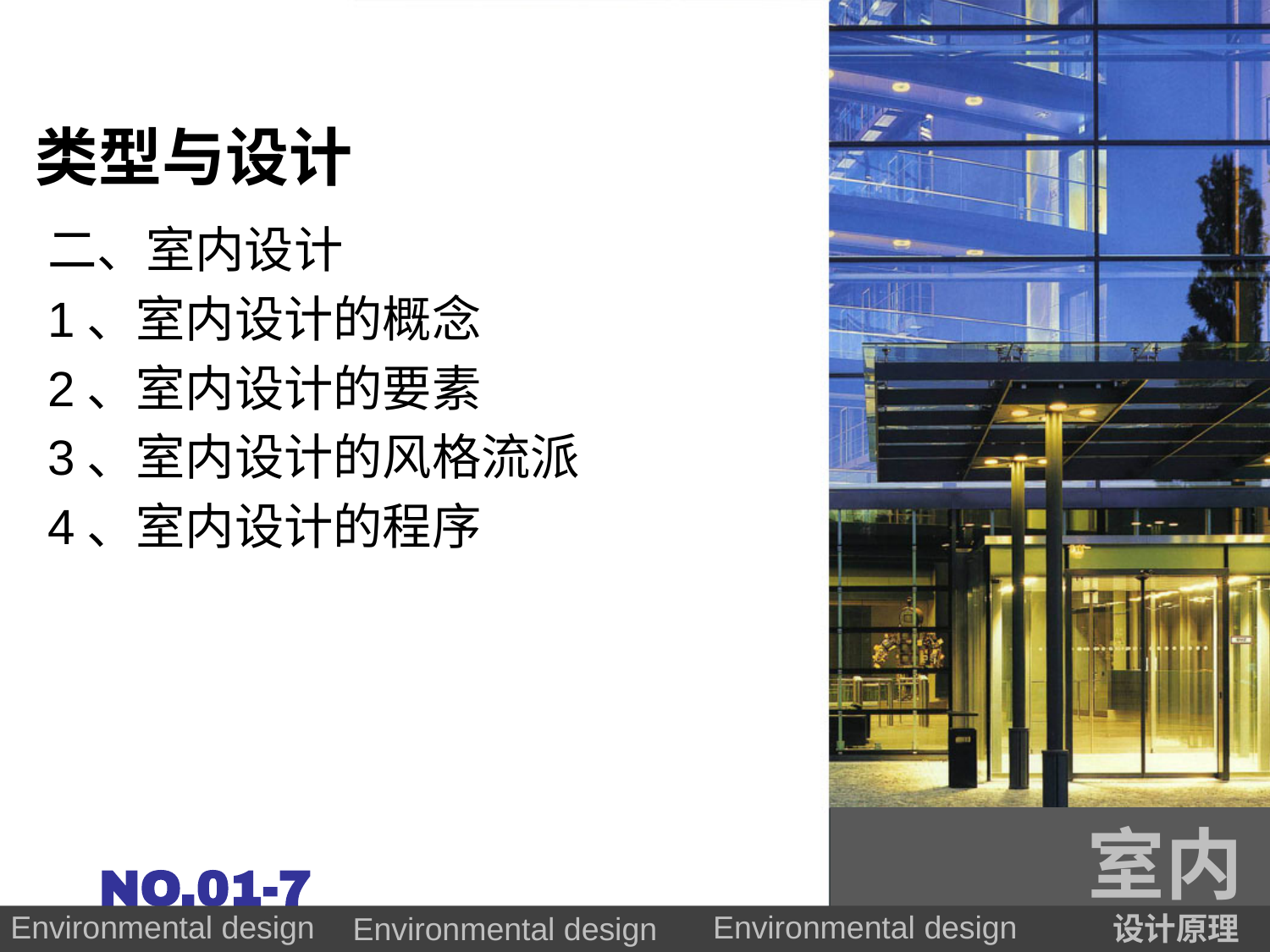

# 类型与设计
二、室内设计
1、室内设计的概念
2、室内设计的要素
3、室内设计的风格流派
4、室内设计的程序

室内

NO.01-7
设计原理
Environmental design
Environmental design
Environmental design